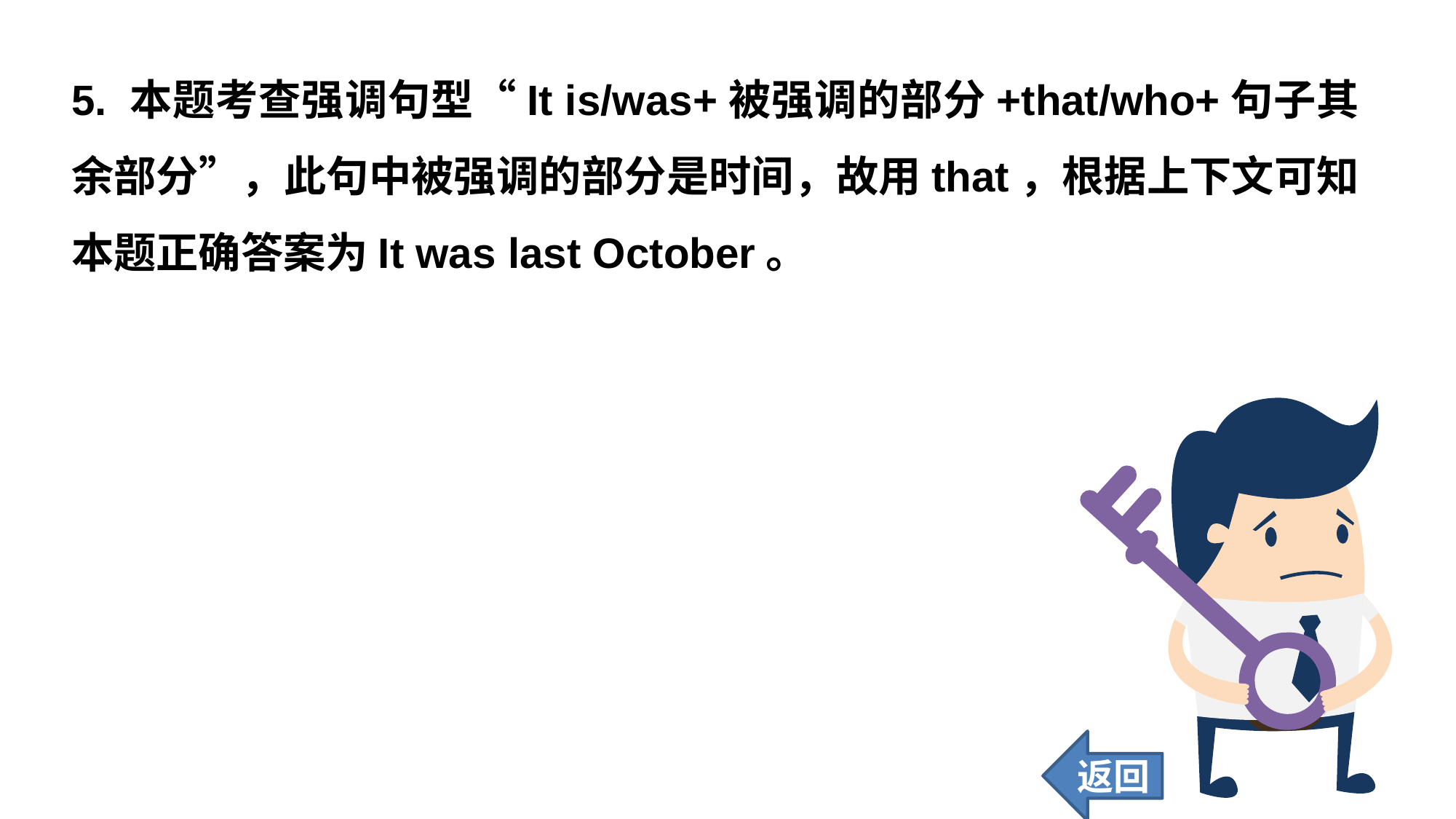

5. 本题考查强调句型“It is/was+被强调的部分+that/who+句子其余部分”，此句中被强调的部分是时间，故用that，根据上下文可知本题正确答案为It was last October。

返回
100